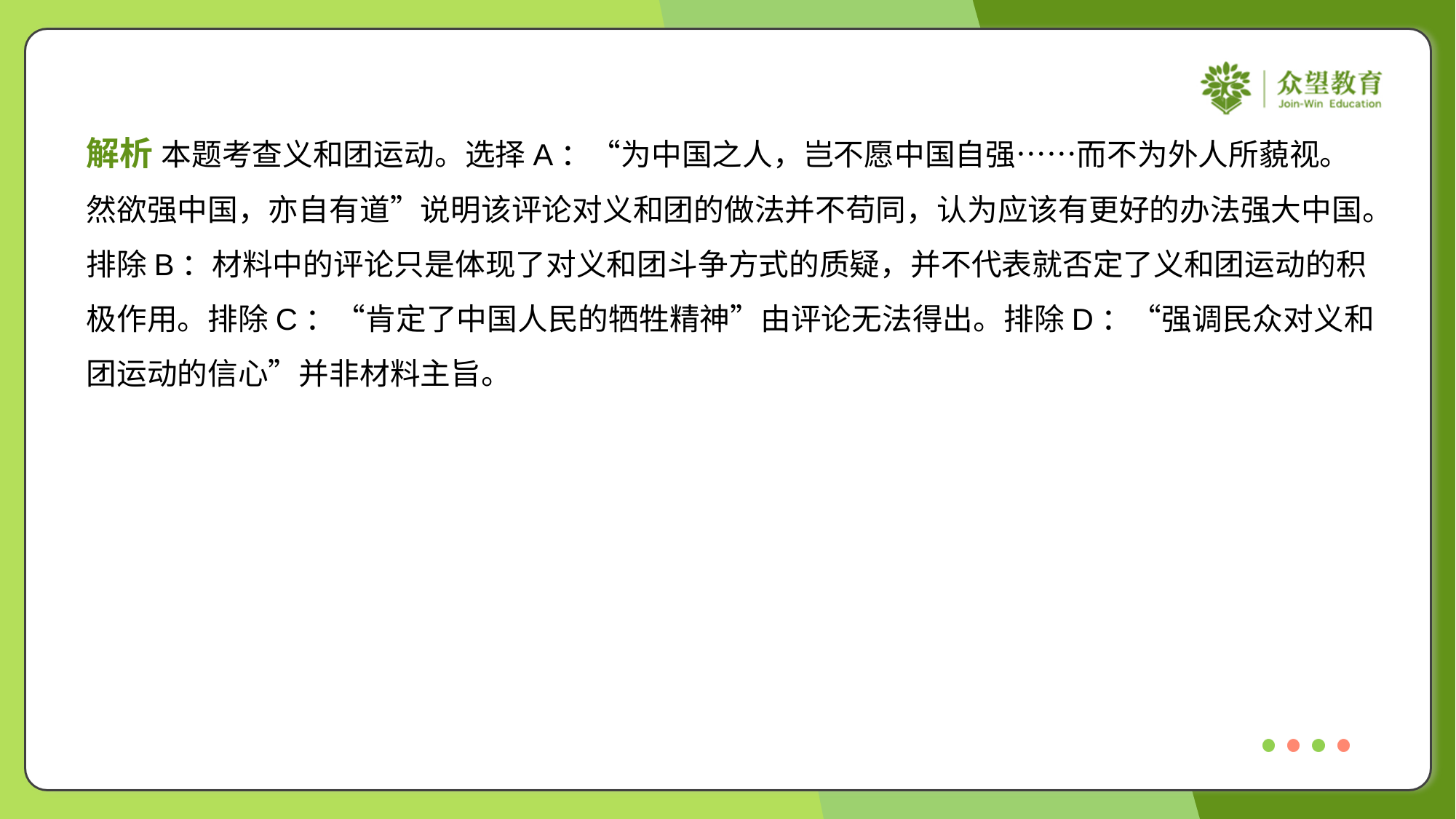

解析 本题考查义和团运动。选择A：“为中国之人，岂不愿中国自强……而不为外人所藐视。
然欲强中国，亦自有道”说明该评论对义和团的做法并不苟同，认为应该有更好的办法强大中国。
排除B：材料中的评论只是体现了对义和团斗争方式的质疑，并不代表就否定了义和团运动的积
极作用。排除C：“肯定了中国人民的牺牲精神”由评论无法得出。排除D：“强调民众对义和
团运动的信心”并非材料主旨。